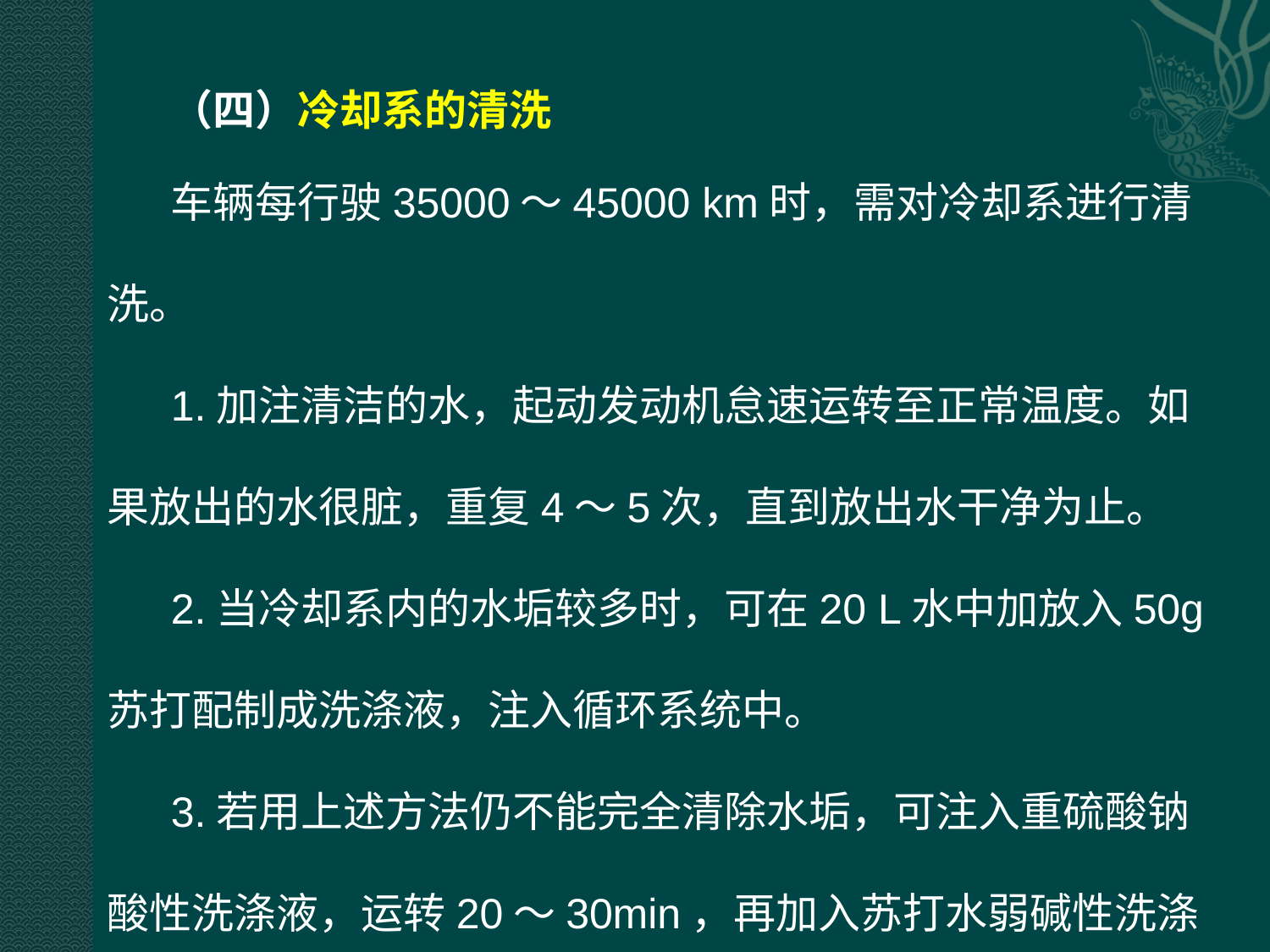

（四）冷却系的清洗
车辆每行驶35000～45000 km时，需对冷却系进行清洗。
1.加注清洁的水，起动发动机怠速运转至正常温度。如果放出的水很脏，重复4～5次，直到放出水干净为止。
2.当冷却系内的水垢较多时，可在20 L水中加放入50g苏打配制成洗涤液，注入循环系统中。
3.若用上述方法仍不能完全清除水垢，可注入重硫酸钠酸性洗涤液，运转20～30min，再加入苏打水弱碱性洗涤剂进行中和处理，最后用清水清洗干净，再加入冷却液。